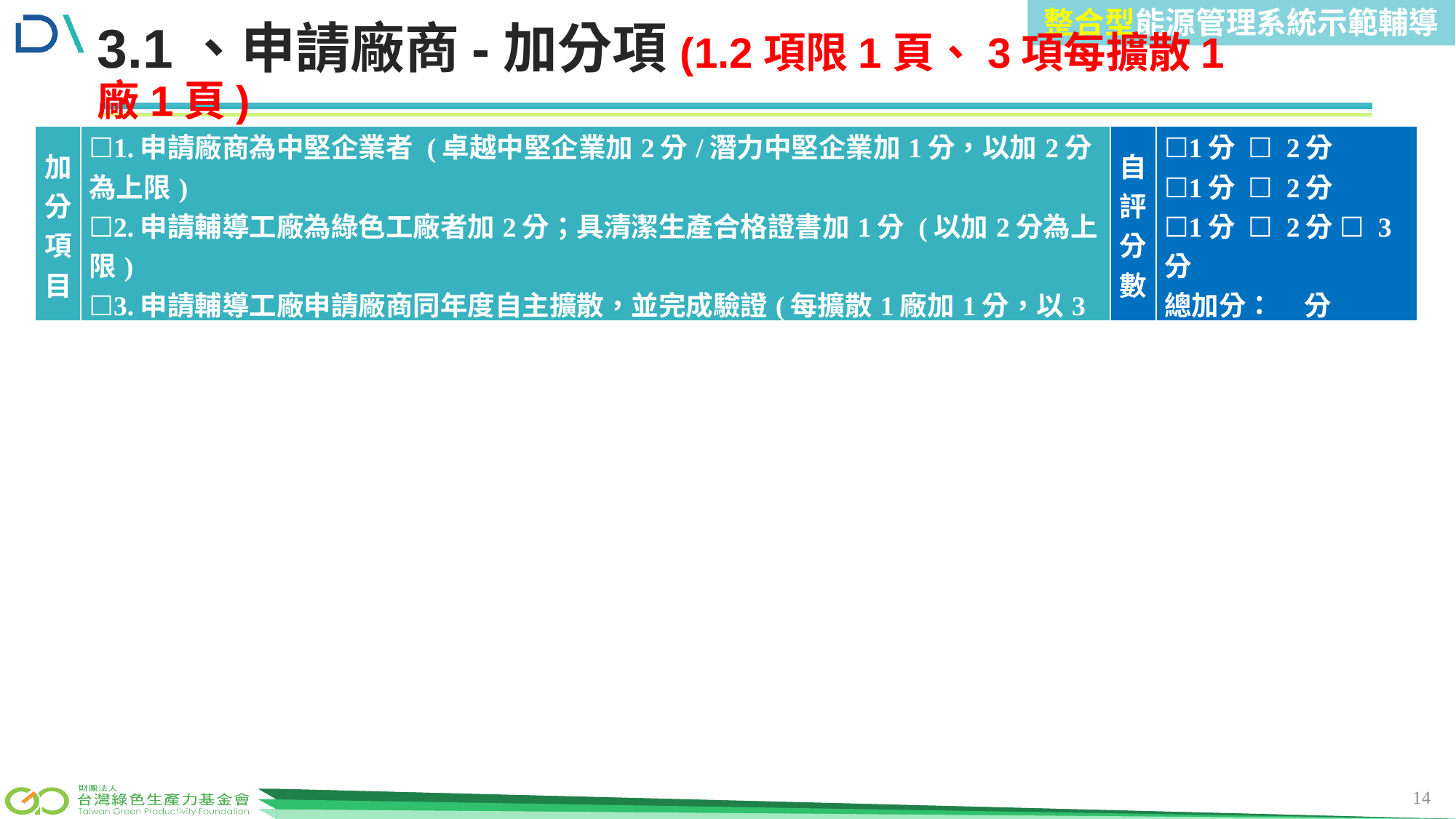

整合型能源管理系統示範輔導
前言
3.1、申請廠商-加分項(1.2項限1頁、3項每擴散1廠1頁)
| 加分項目 | ☐1.申請廠商為中堅企業者 (卓越中堅企業加2分/潛力中堅企業加1分，以加2分為上限) ☐2.申請輔導工廠為綠色工廠者加2分；具清潔生產合格證書加1分 (以加2分為上限) ☐3.申請輔導工廠申請廠商同年度自主擴散，並完成驗證(每擴散1廠加1分，以3分為上限) | 自評分數 | ☐1分 ☐ 2分 ☐1分 ☐ 2分 ☐1分 ☐ 2分 ☐ 3分 總加分： 分 |
| --- | --- | --- | --- |
簡報重點：請提供加分項目之佐證圖片
14